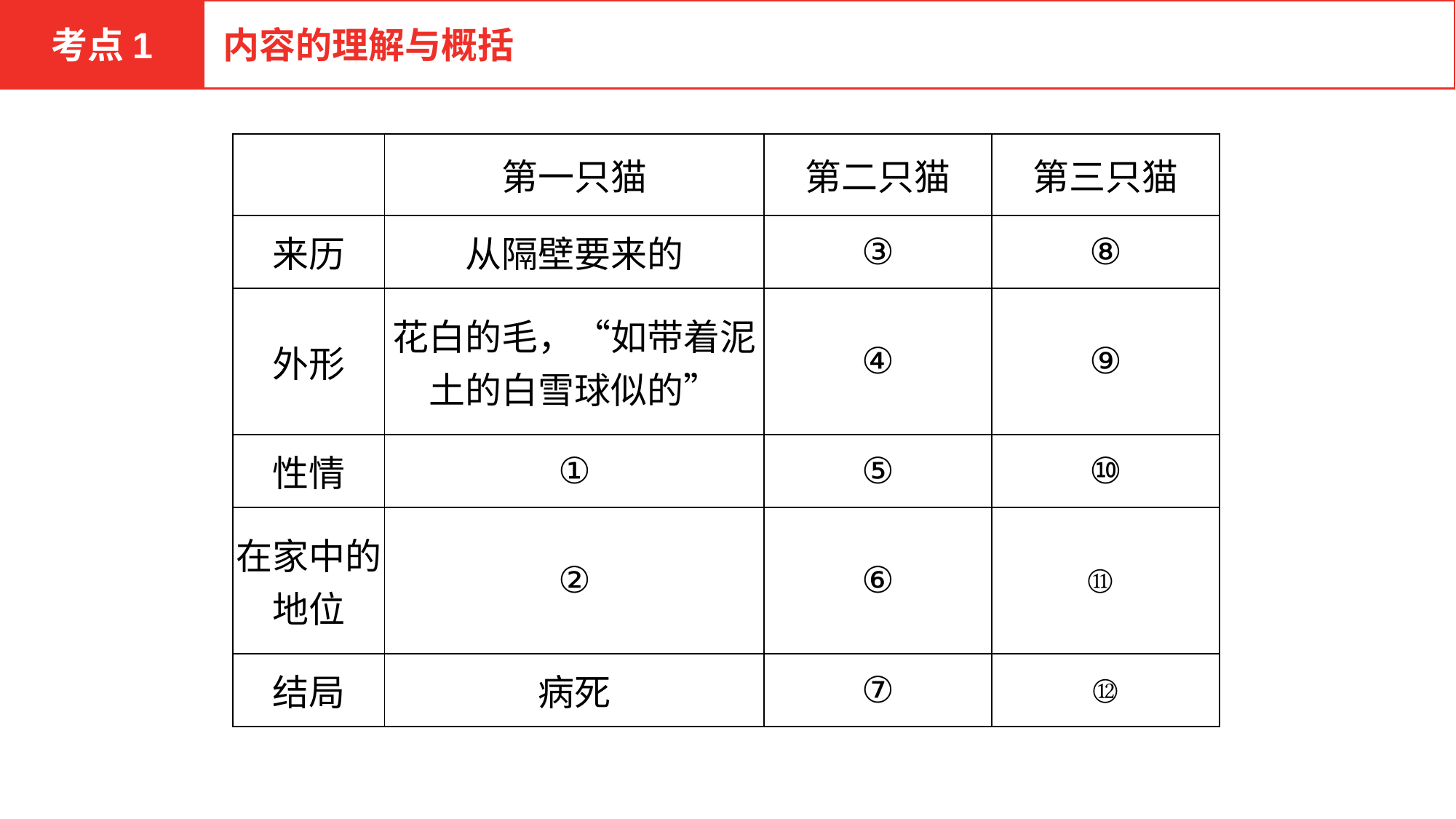

考点1
内容的理解与概括
|  | 第一只猫 | 第二只猫 | 第三只猫 |
| --- | --- | --- | --- |
| 来历 | 从隔壁要来的 | ③ | ⑧ |
| 外形 | 花白的毛，“如带着泥土的白雪球似的” | ④ | ⑨ |
| 性情 | ① | ⑤ | ⑩ |
| 在家中的地位 | ② | ⑥ | ⑪ |
| 结局 | 病死 | ⑦ | ⑫ |